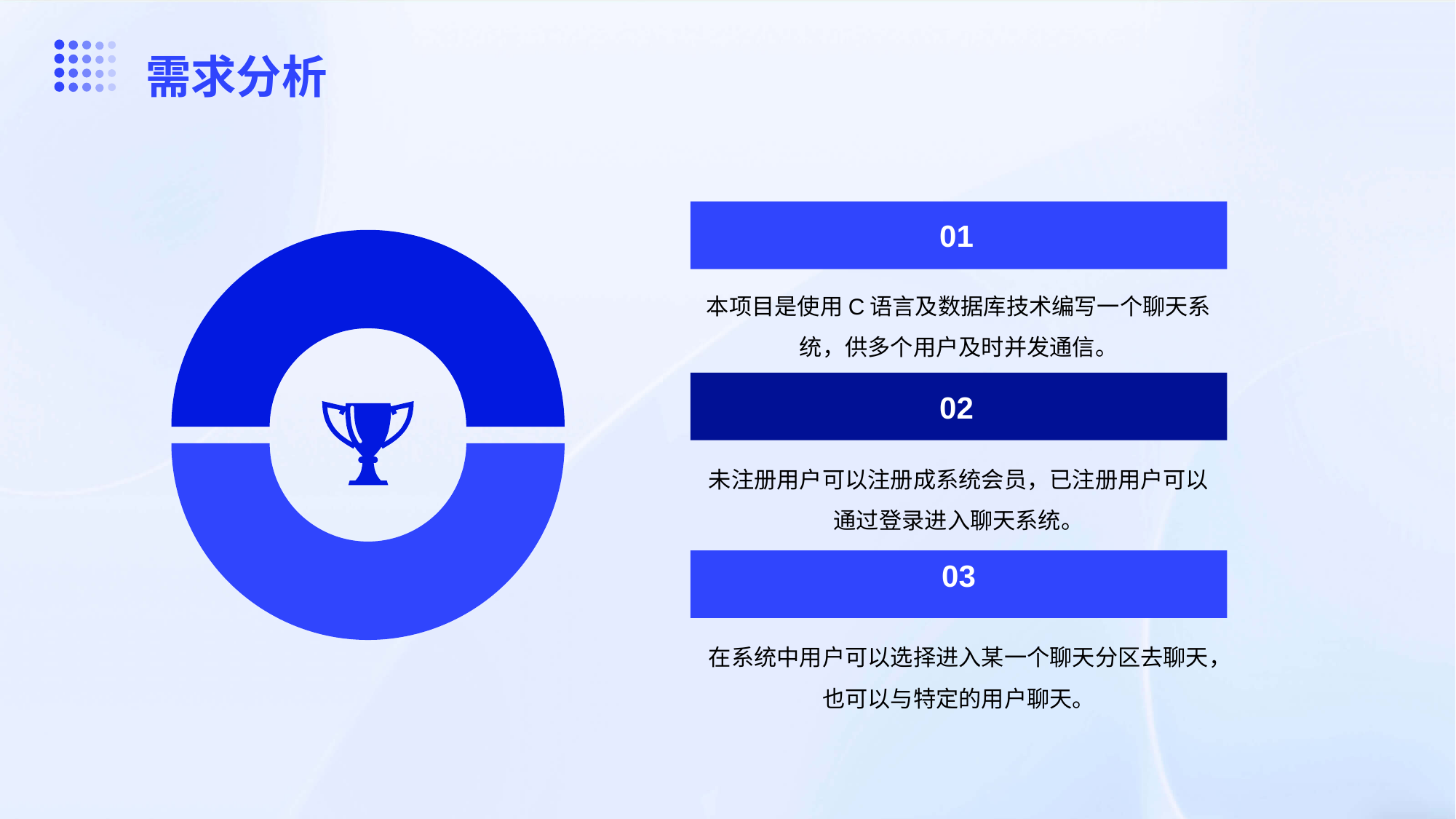

需求分析

01

本项目是使用C语言及数据库技术编写一个聊天系统，供多个用户及时并发通信。

02

未注册用户可以注册成系统会员，已注册用户可以通过登录进入聊天系统。

03
在系统中用户可以选择进入某一个聊天分区去聊天，也可以与特定的用户聊天。